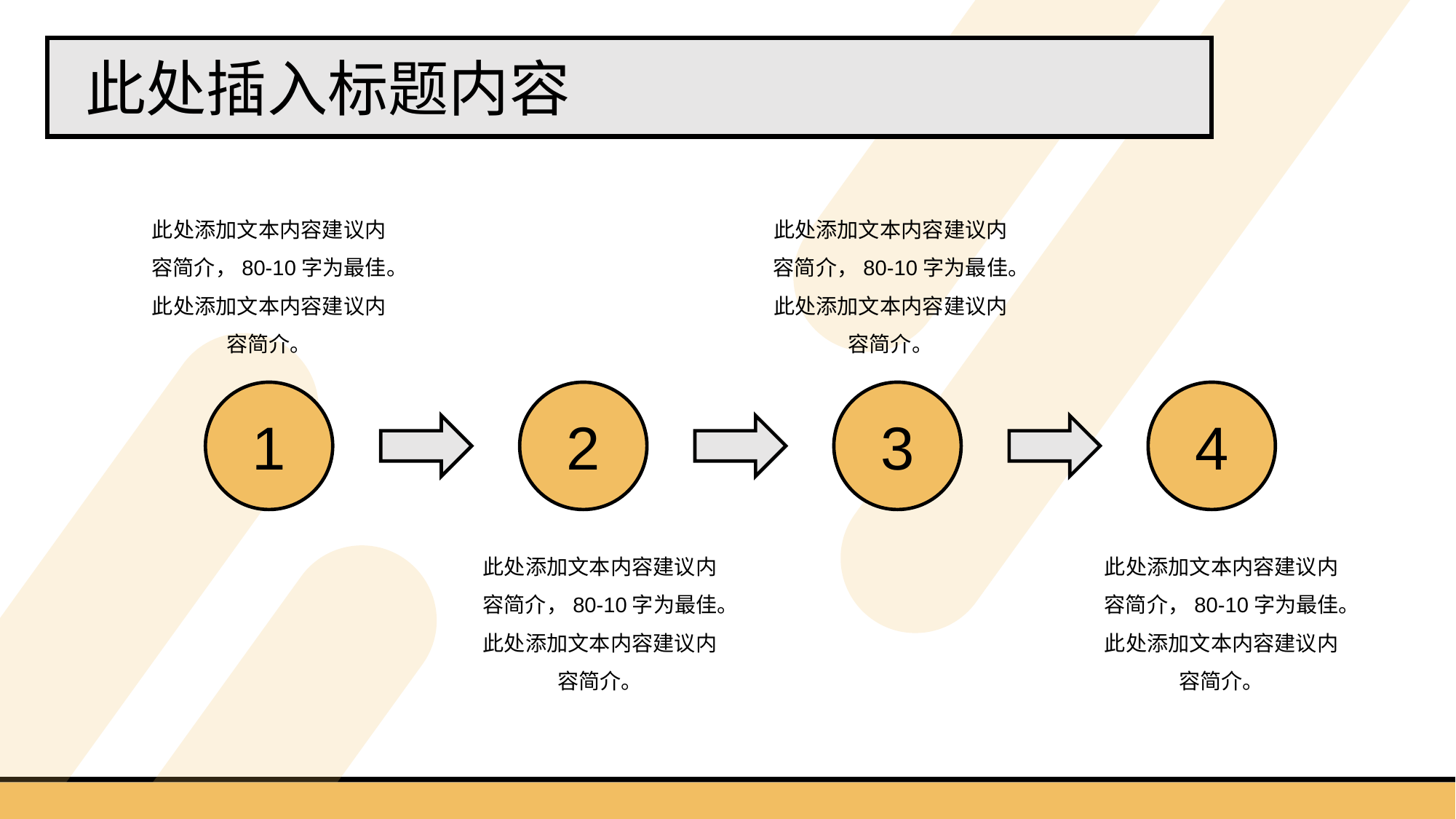

此处插入标题内容
此处添加文本内容建议内容简介，80-10字为最佳。此处添加文本内容建议内容简介。
此处添加文本内容建议内容简介，80-10字为最佳。此处添加文本内容建议内容简介。

1
2
3
4

此处添加文本内容建议内容简介，80-10字为最佳。此处添加文本内容建议内容简介。
此处添加文本内容建议内容简介，80-10字为最佳。此处添加文本内容建议内容简介。